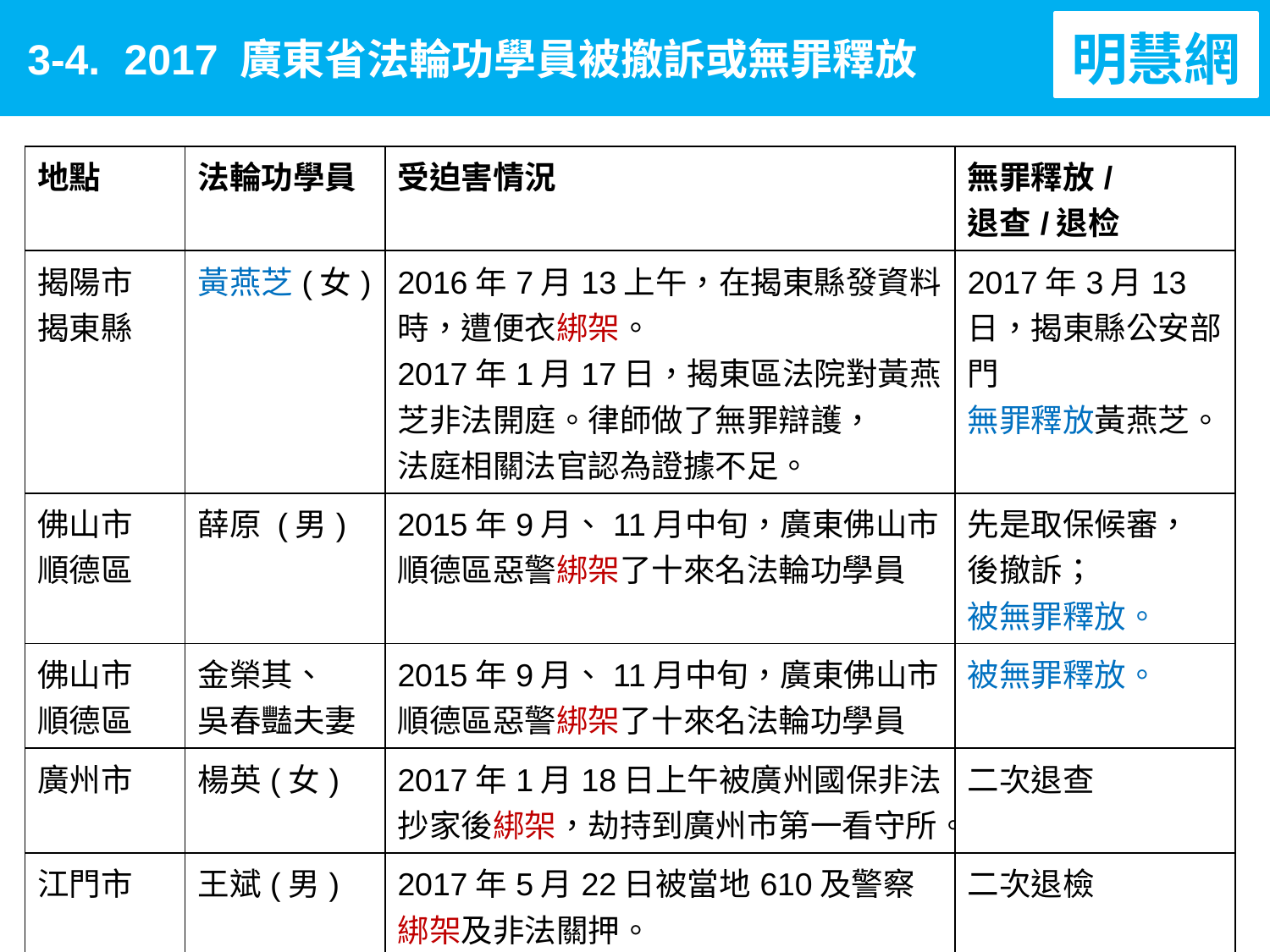

明慧網
3-4.  2017 廣東省法輪功學員被撤訴或無罪釋放
| 地點 | 法輪功學員 | 受迫害情況 | 無罪釋放/ 退查/退检 |
| --- | --- | --- | --- |
| 揭陽市 揭東縣 | 黃燕芝(女) | 2016年7月13上午，在揭東縣發資料時，遭便衣綁架。 2017年1月17日，揭東區法院對黃燕芝非法開庭。律師做了無罪辯護， 法庭相關法官認為證據不足。 | 2017年3月13日，揭東縣公安部門 無罪釋放黃燕芝。 |
| 佛山市 順德區 | 薛原 (男) | 2015年9月、11月中旬，廣東佛山市順德區惡警綁架了十來名法輪功學員 | 先是取保候審， 後撤訴； 被無罪釋放。 |
| 佛山市 順德區 | 金榮其、 吳春豔夫妻 | 2015年9月、11月中旬，廣東佛山市順德區惡警綁架了十來名法輪功學員 | 被無罪釋放。 |
| 廣州市 | 楊英(女) | 2017年1月18日上午被廣州國保非法抄家後綁架，劫持到廣州市第一看守所。 | 二次退查 |
| 江門市 | 王斌(男) | 2017年5月22日被當地610及警察綁架及非法關押。 | 二次退檢 |
| 廣州市 | 呂春夏(女) | 2016年7月29日在福建省泉州石狮市永宁村公婆家被绑架，被劫持回广州。 | 三次開庭， 不敢決定 |